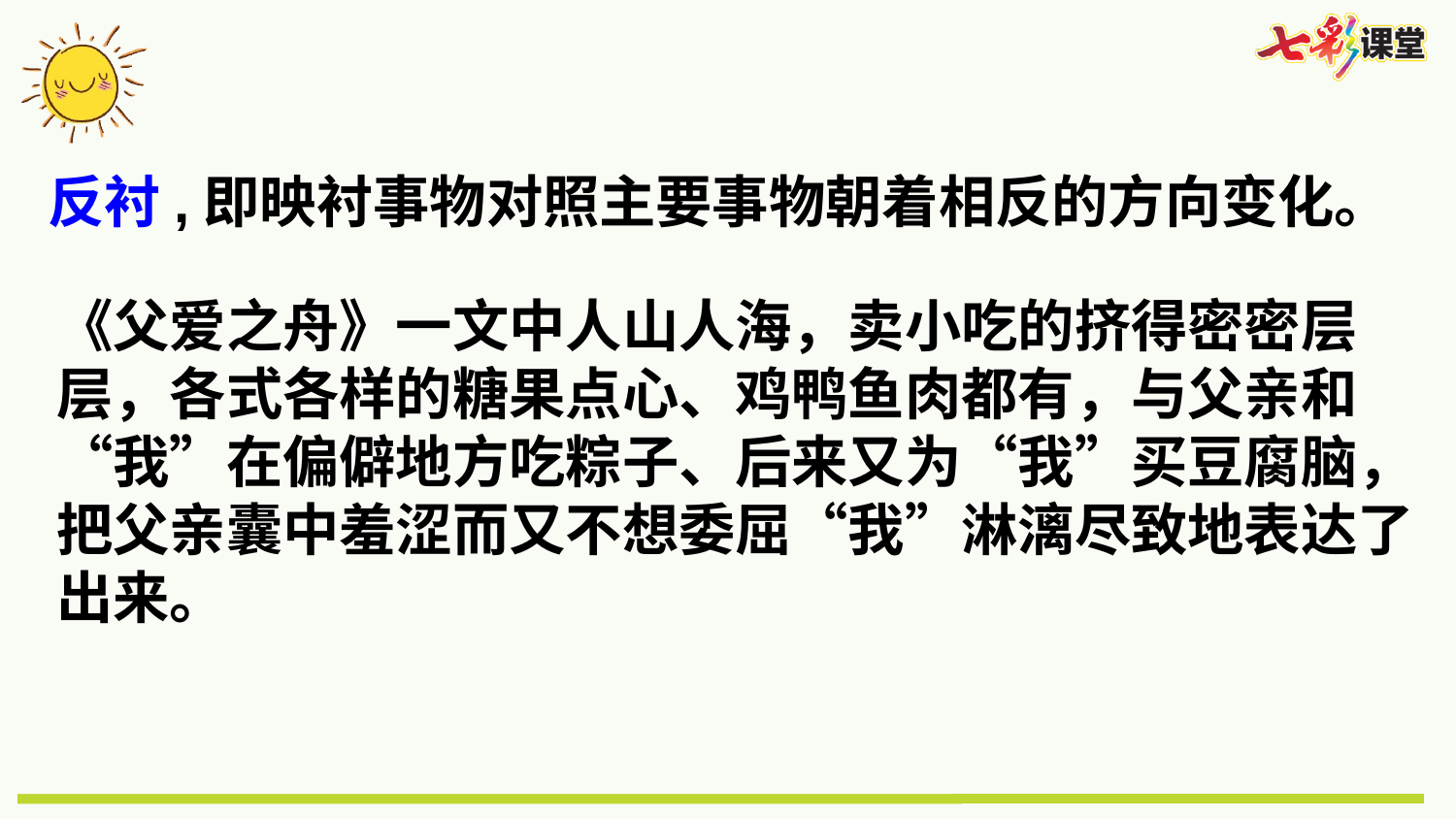

反衬,即映衬事物对照主要事物朝着相反的方向变化。
《父爱之舟》一文中人山人海，卖小吃的挤得密密层层，各式各样的糖果点心、鸡鸭鱼肉都有，与父亲和“我”在偏僻地方吃粽子、后来又为“我”买豆腐脑，把父亲囊中羞涩而又不想委屈“我”淋漓尽致地表达了出来。